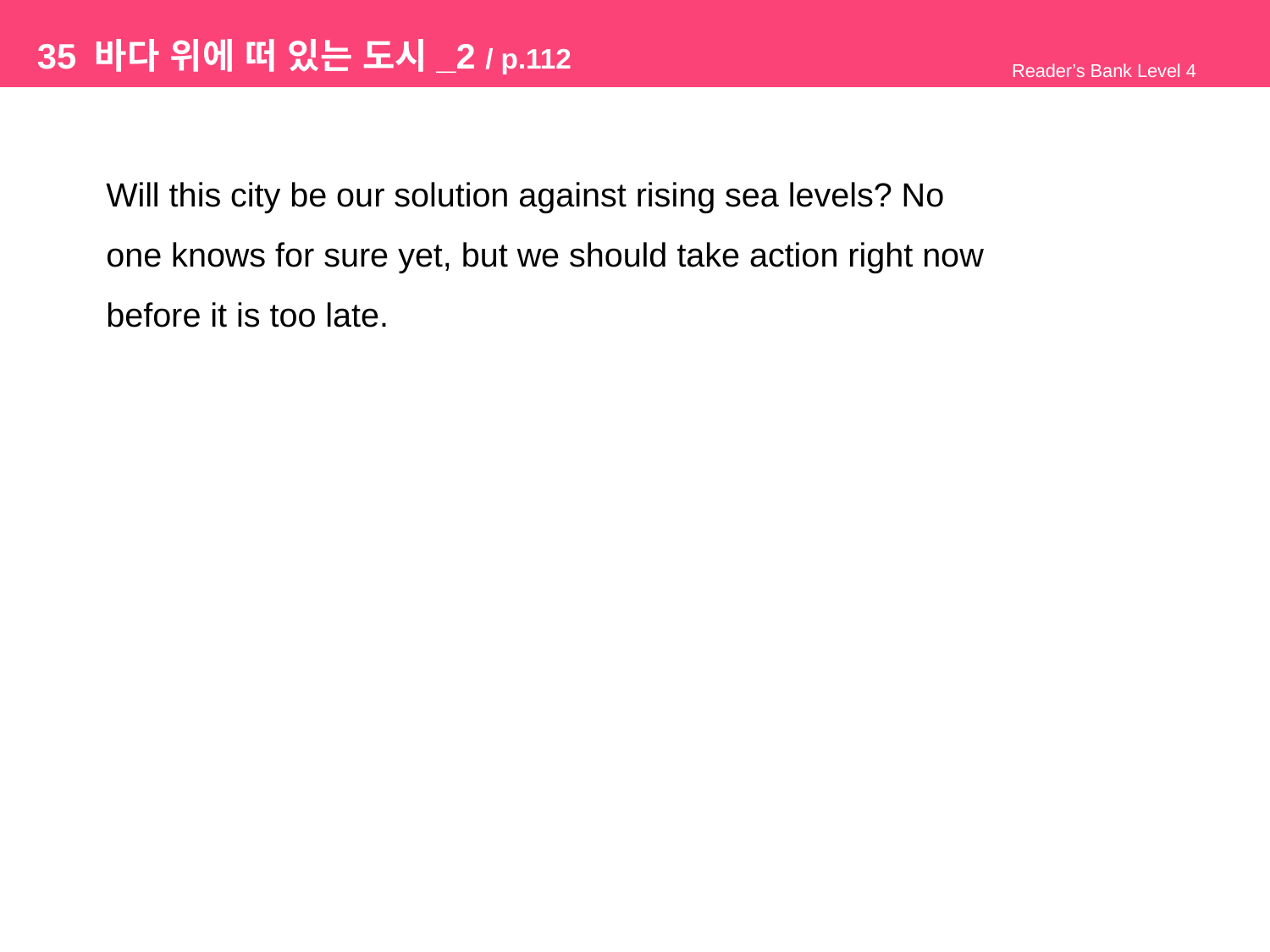

# 35 바다 위에 떠 있는 도시_2 / p.112
Reader’s Bank Level 4

Will this city be our solution against rising sea levels? No
one knows for sure yet, but we should take action right now
before it is too late.